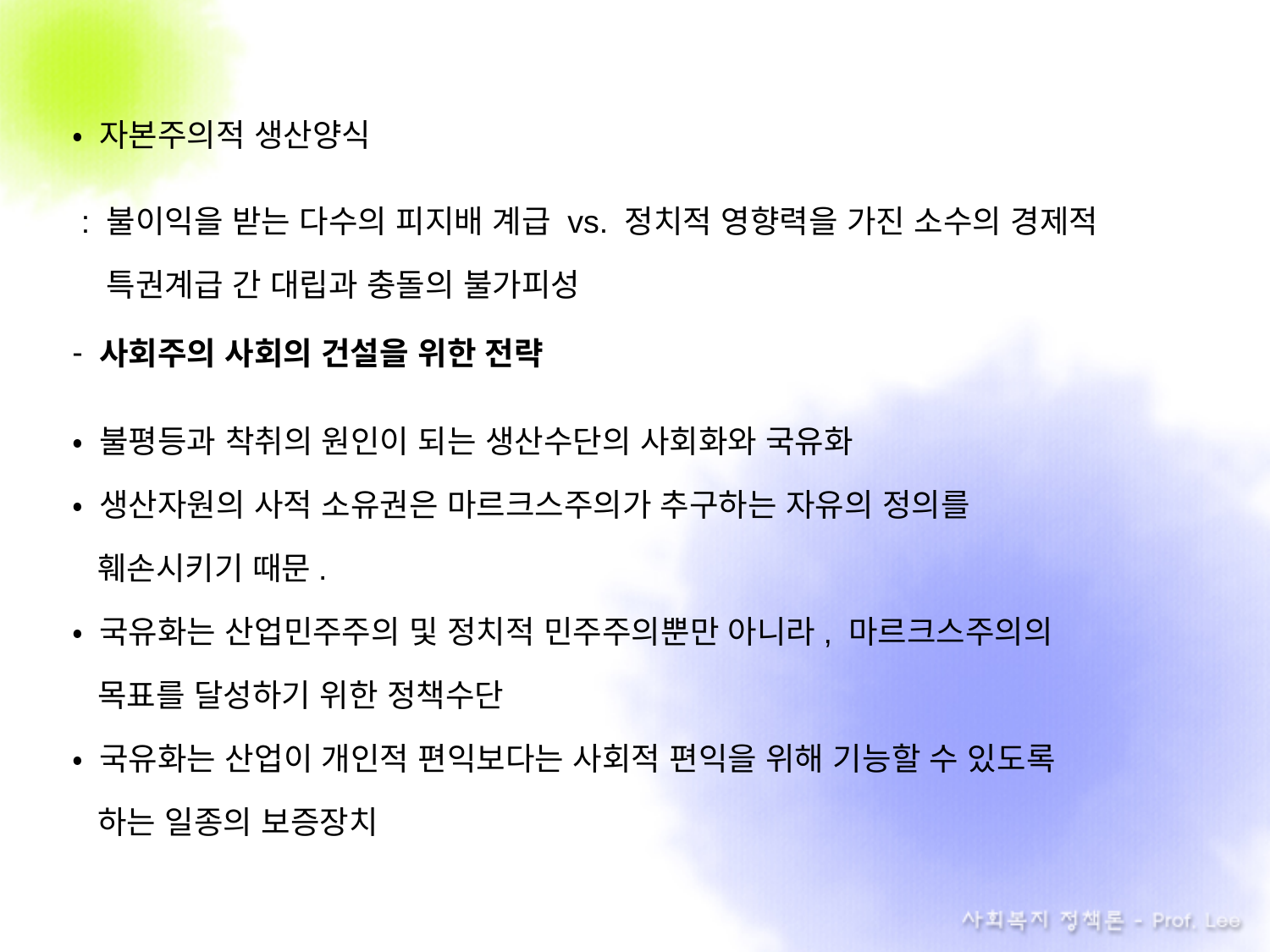

• 자본주의적 생산양식

 : 불이익을 받는 다수의 피지배 계급 vs. 정치적 영향력을 가진 소수의 경제적
   특권계급 간 대립과 충돌의 불가피성

 사회주의 사회의 건설을 위한 전략

• 불평등과 착취의 원인이 되는 생산수단의 사회화와 국유화
• 생산자원의 사적 소유권은 마르크스주의가 추구하는 자유의 정의를
  훼손시키기 때문.
• 국유화는 산업민주주의 및 정치적 민주주의뿐만 아니라, 마르크스주의의
  목표를 달성하기 위한 정책수단
• 국유화는 산업이 개인적 편익보다는 사회적 편익을 위해 기능할 수 있도록
  하는 일종의 보증장치